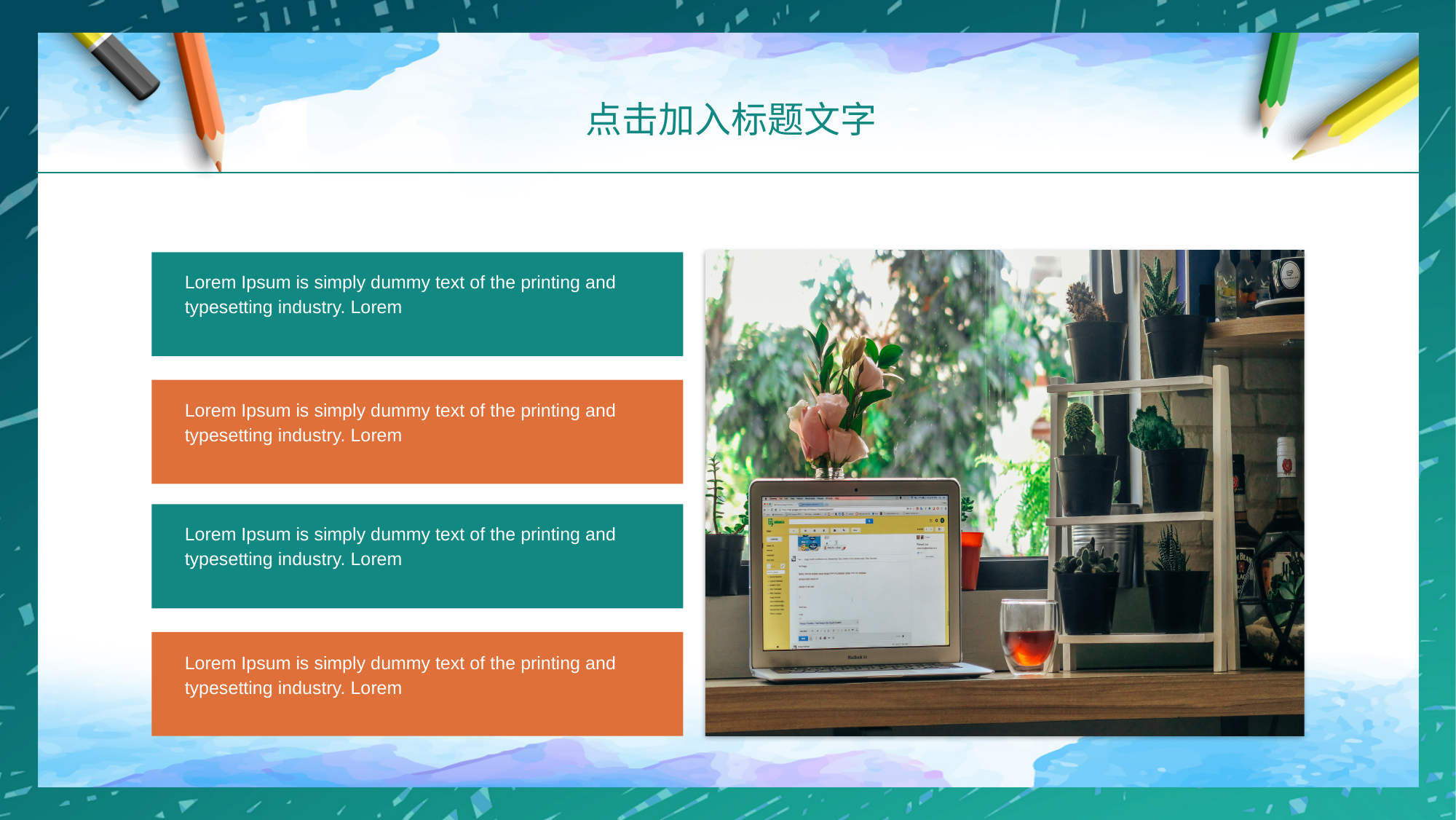

点击加入标题文字

Lorem Ipsum is simply dummy text of the printing and typesetting industry. Lorem

Lorem Ipsum is simply dummy text of the printing and typesetting industry. Lorem

Lorem Ipsum is simply dummy text of the printing and typesetting industry. Lorem

Lorem Ipsum is simply dummy text of the printing and typesetting industry. Lorem